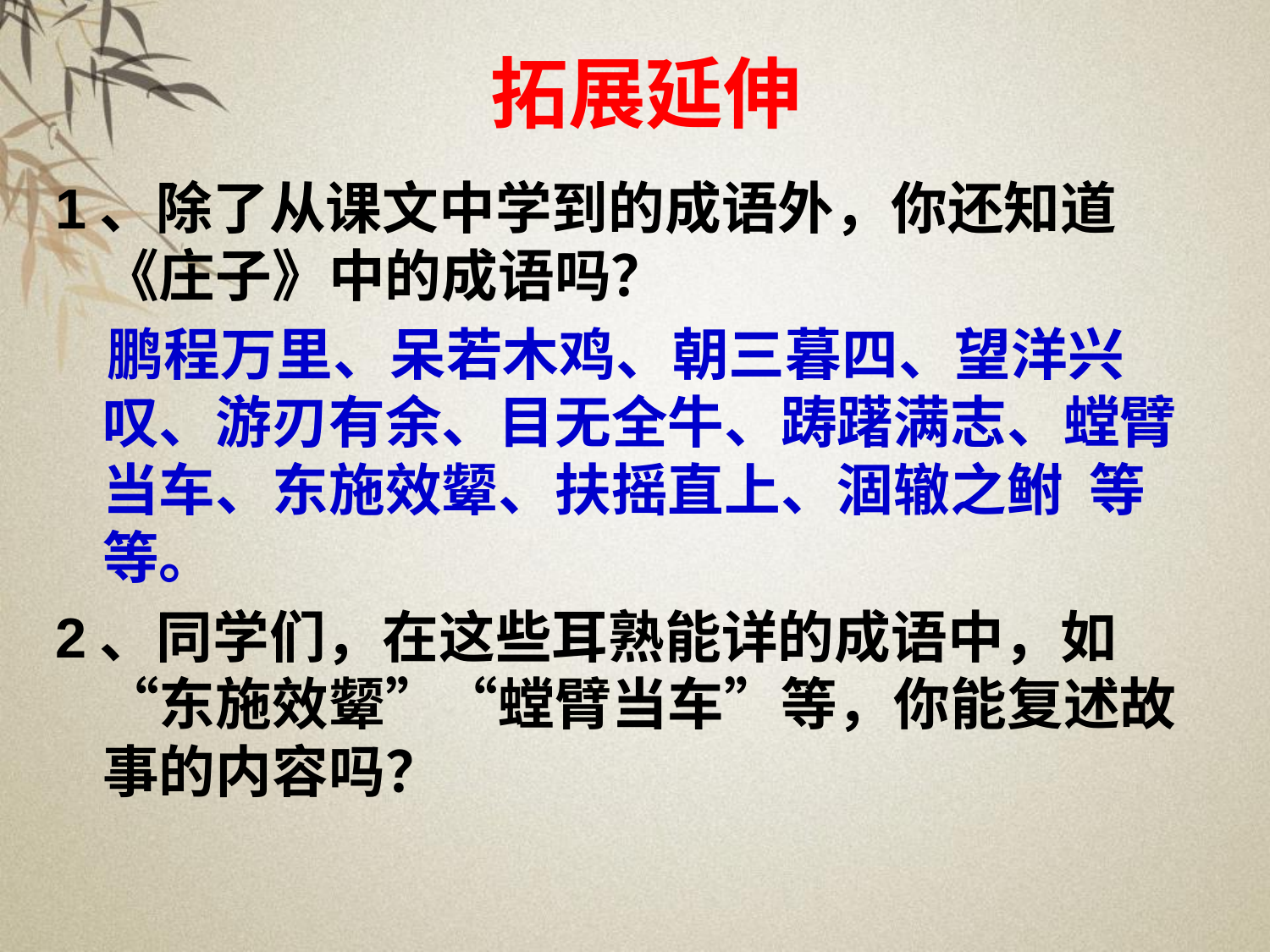

拓展延伸
1、除了从课文中学到的成语外，你还知道《庄子》中的成语吗？
   鹏程万里、呆若木鸡、朝三暮四、望洋兴叹、游刃有余、目无全牛、踌躇满志、螳臂当车、东施效颦、扶摇直上、涸辙之鲋  等等。
2、同学们，在这些耳熟能详的成语中，如“东施效颦”“螳臂当车”等，你能复述故事的内容吗？